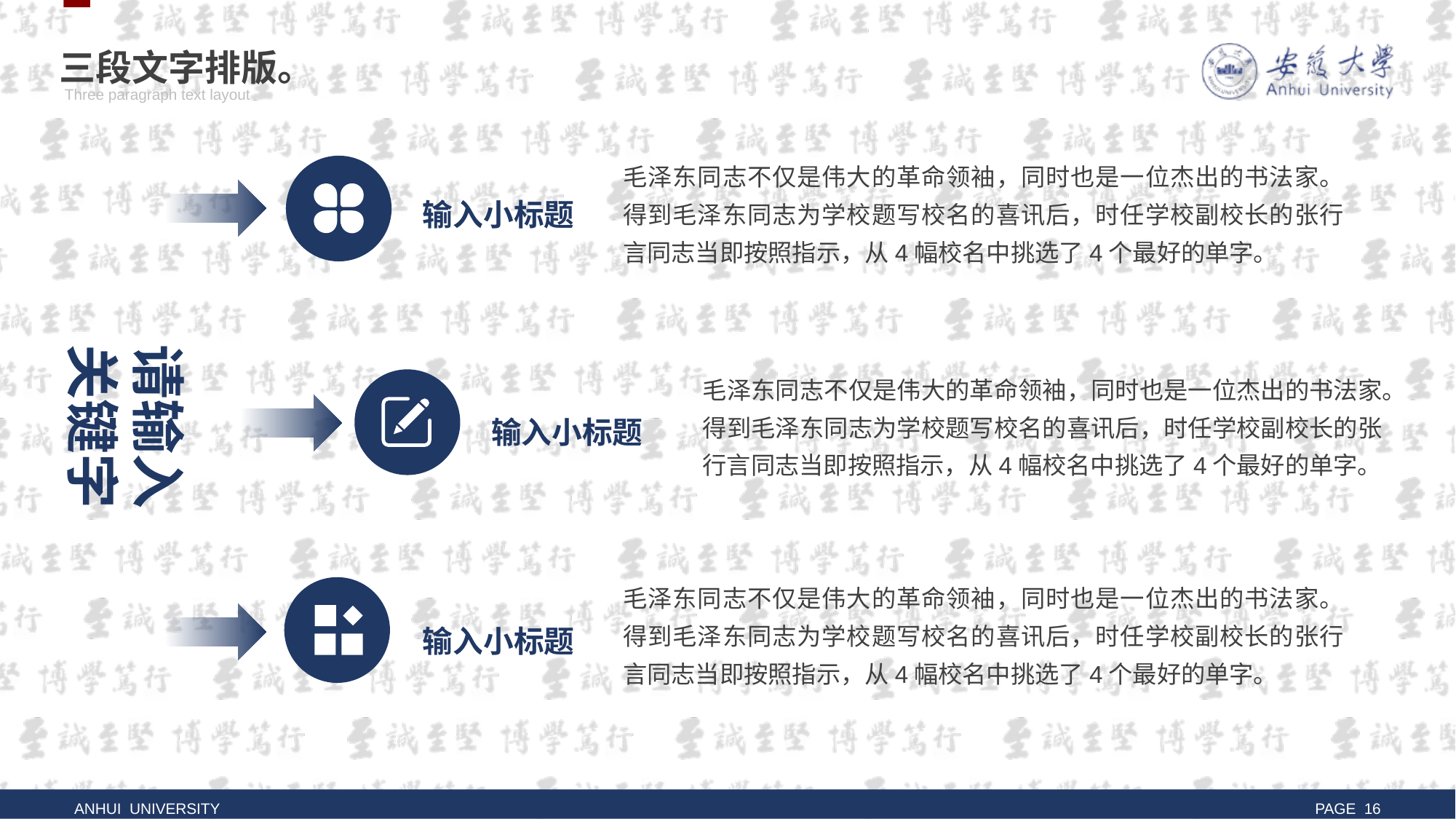

三段文字排版。
Three paragraph text layout

毛泽东同志不仅是伟大的革命领袖，同时也是一位杰出的书法家。得到毛泽东同志为学校题写校名的喜讯后，时任学校副校长的张行言同志当即按照指示，从4幅校名中挑选了4个最好的单字。

输入小标题

请输入
关键字
毛泽东同志不仅是伟大的革命领袖，同时也是一位杰出的书法家。得到毛泽东同志为学校题写校名的喜讯后，时任学校副校长的张行言同志当即按照指示，从4幅校名中挑选了4个最好的单字。

输入小标题
毛泽东同志不仅是伟大的革命领袖，同时也是一位杰出的书法家。得到毛泽东同志为学校题写校名的喜讯后，时任学校副校长的张行言同志当即按照指示，从4幅校名中挑选了4个最好的单字。

输入小标题
ANHUI  UNIVERSITY
PAGE  16